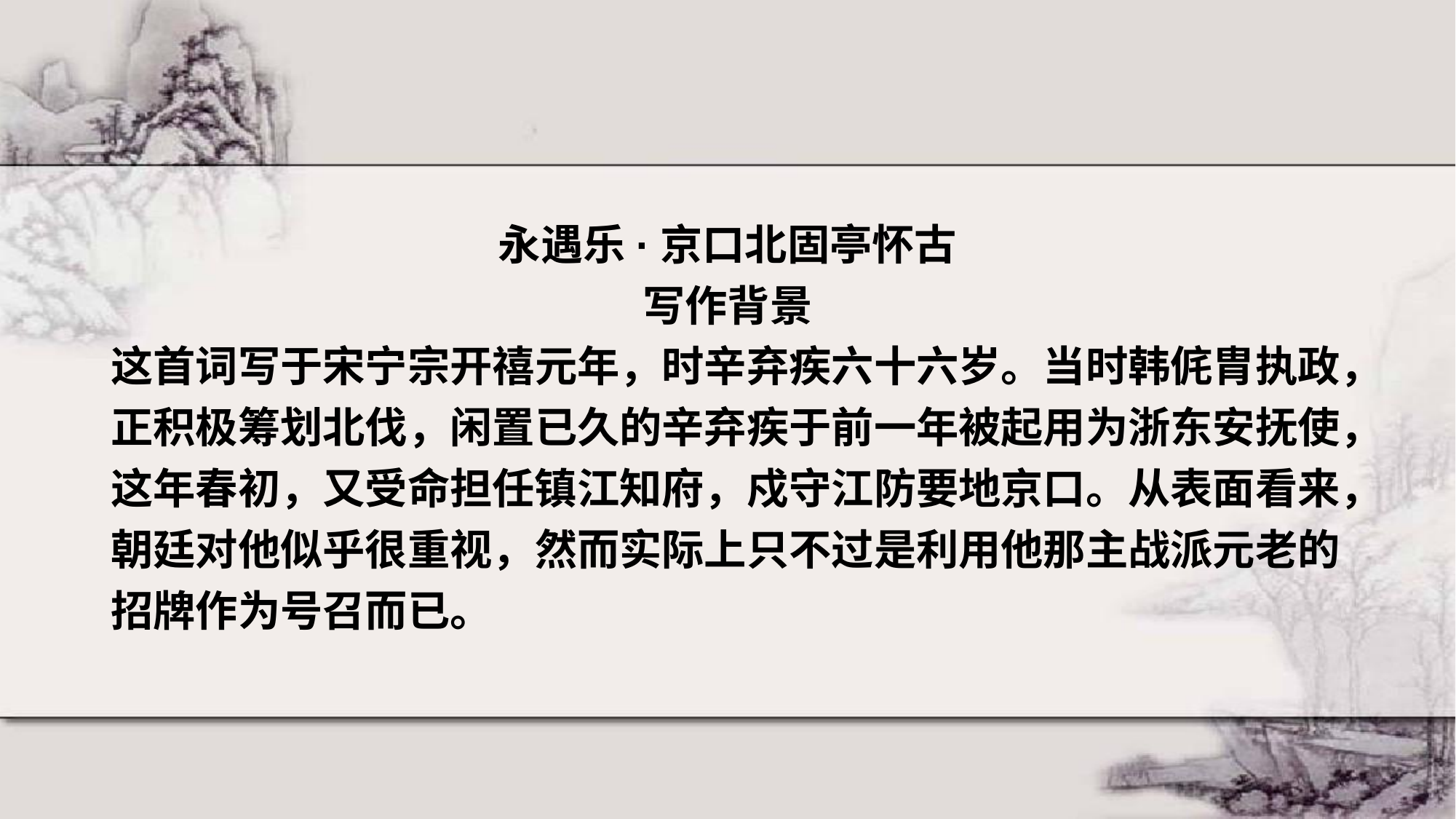

#
永遇乐·京口北固亭怀古
写作背景
这首词写于宋宁宗开禧元年，时辛弃疾六十六岁。当时韩侂胄执政，
正积极筹划北伐，闲置已久的辛弃疾于前一年被起用为浙东安抚使，
这年春初，又受命担任镇江知府，戍守江防要地京口。从表面看来，
朝廷对他似乎很重视，然而实际上只不过是利用他那主战派元老的
招牌作为号召而已。